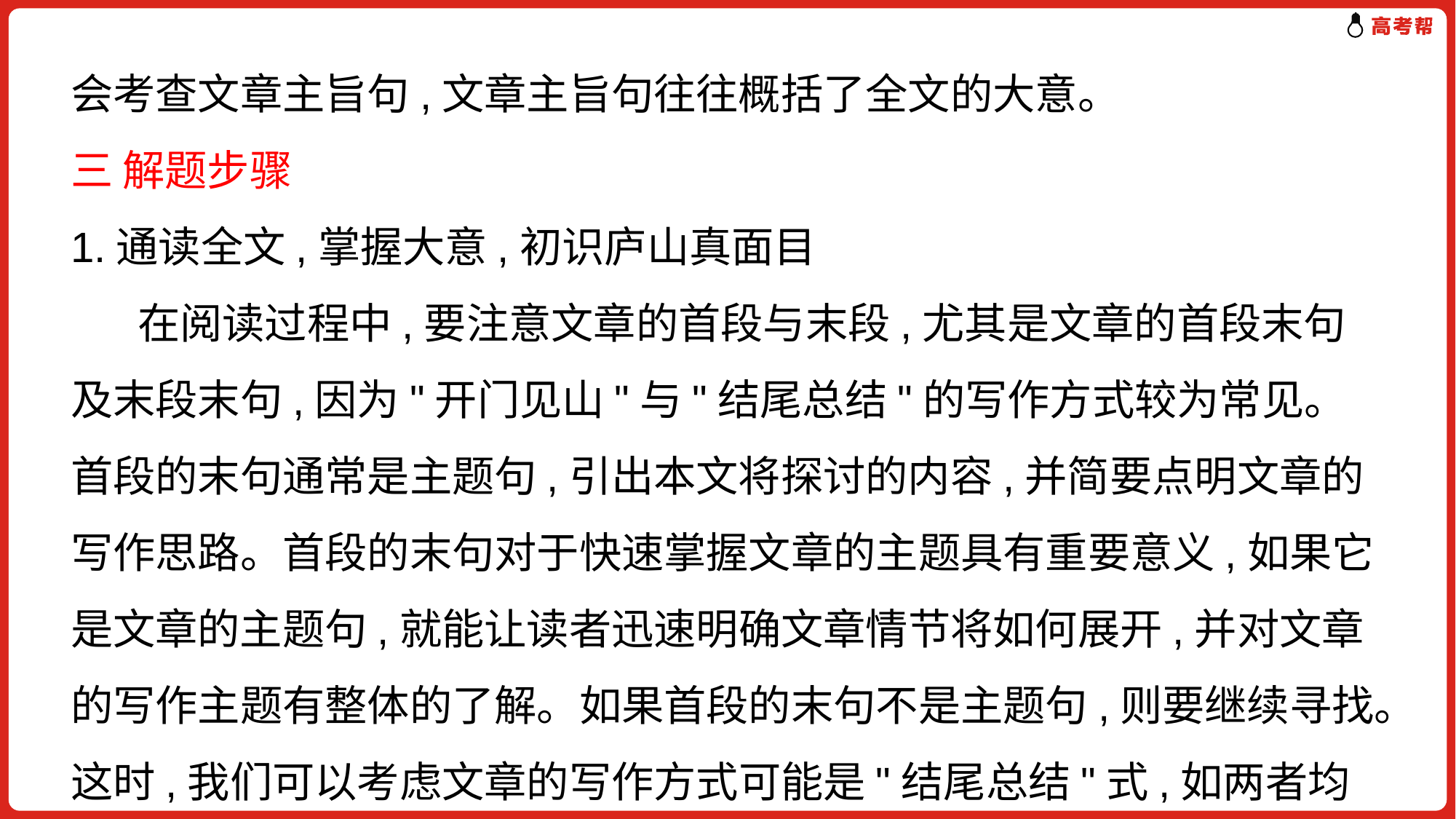

会考查文章主旨句,文章主旨句往往概括了全文的大意。
三 解题步骤
1.通读全文,掌握大意,初识庐山真面目
      在阅读过程中,要注意文章的首段与末段,尤其是文章的首段末句及末段末句,因为"开门见山"与"结尾总结"的写作方式较为常见。首段的末句通常是主题句,引出本文将探讨的内容,并简要点明文章的写作思路。首段的末句对于快速掌握文章的主题具有重要意义,如果它是文章的主题句,就能让读者迅速明确文章情节将如何展开,并对文章的写作主题有整体的了解。如果首段的末句不是主题句,则要继续寻找。这时,我们可以考虑文章的写作方式可能是"结尾总结"式,如两者均可排除,则可以在